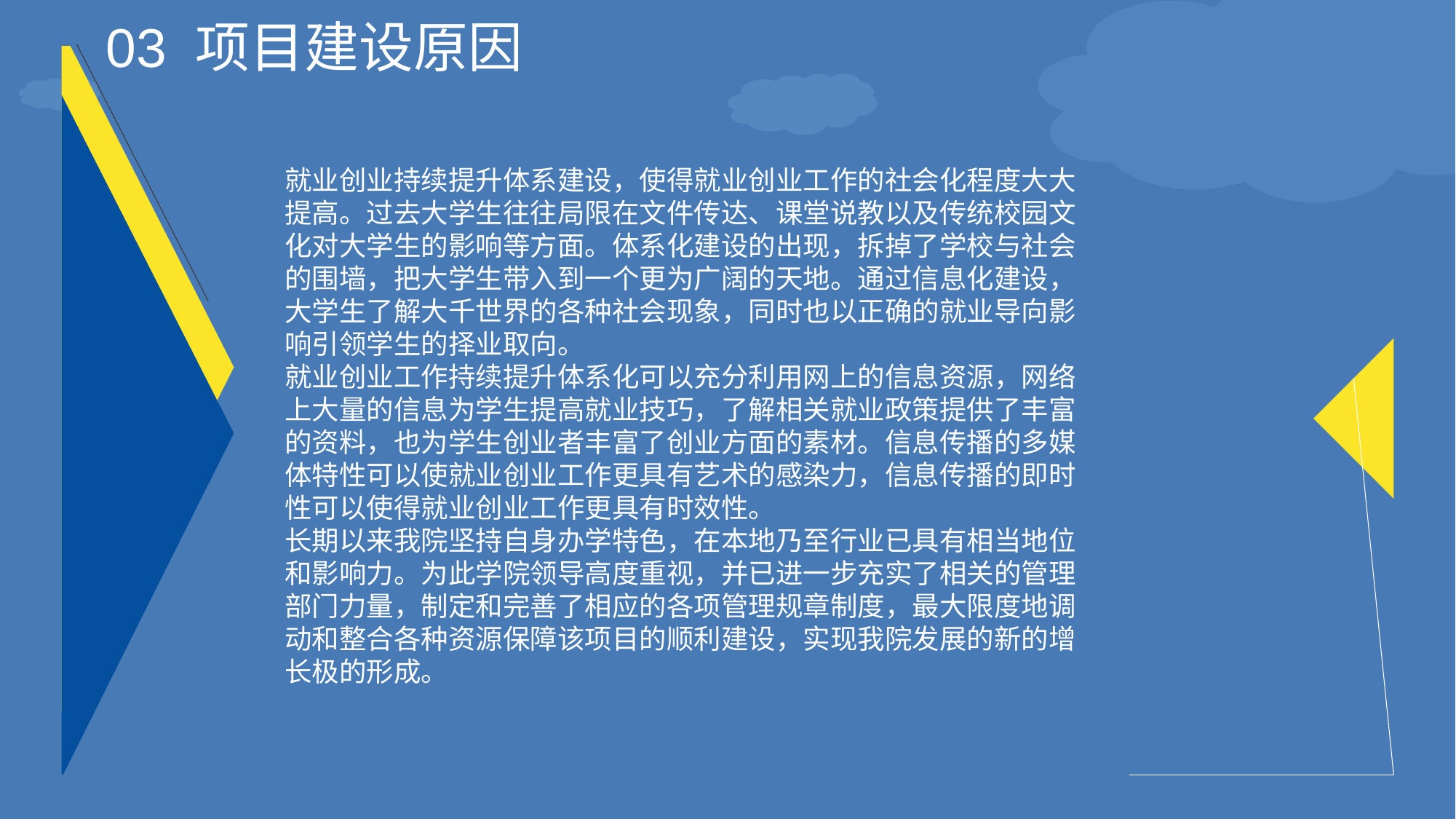

03 项目建设原因

就业创业持续提升体系建设，使得就业创业工作的社会化程度大大提高。过去大学生往往局限在文件传达、课堂说教以及传统校园文化对大学生的影响等方面。体系化建设的出现，拆掉了学校与社会的围墙，把大学生带入到一个更为广阔的天地。通过信息化建设，大学生了解大千世界的各种社会现象，同时也以正确的就业导向影响引领学生的择业取向。
就业创业工作持续提升体系化可以充分利用网上的信息资源，网络上大量的信息为学生提高就业技巧，了解相关就业政策提供了丰富的资料，也为学生创业者丰富了创业方面的素材。信息传播的多媒体特性可以使就业创业工作更具有艺术的感染力，信息传播的即时性可以使得就业创业工作更具有时效性。
长期以来我院坚持自身办学特色，在本地乃至行业已具有相当地位和影响力。为此学院领导高度重视，并已进一步充实了相关的管理部门力量，制定和完善了相应的各项管理规章制度，最大限度地调动和整合各种资源保障该项目的顺利建设，实现我院发展的新的增长极的形成。